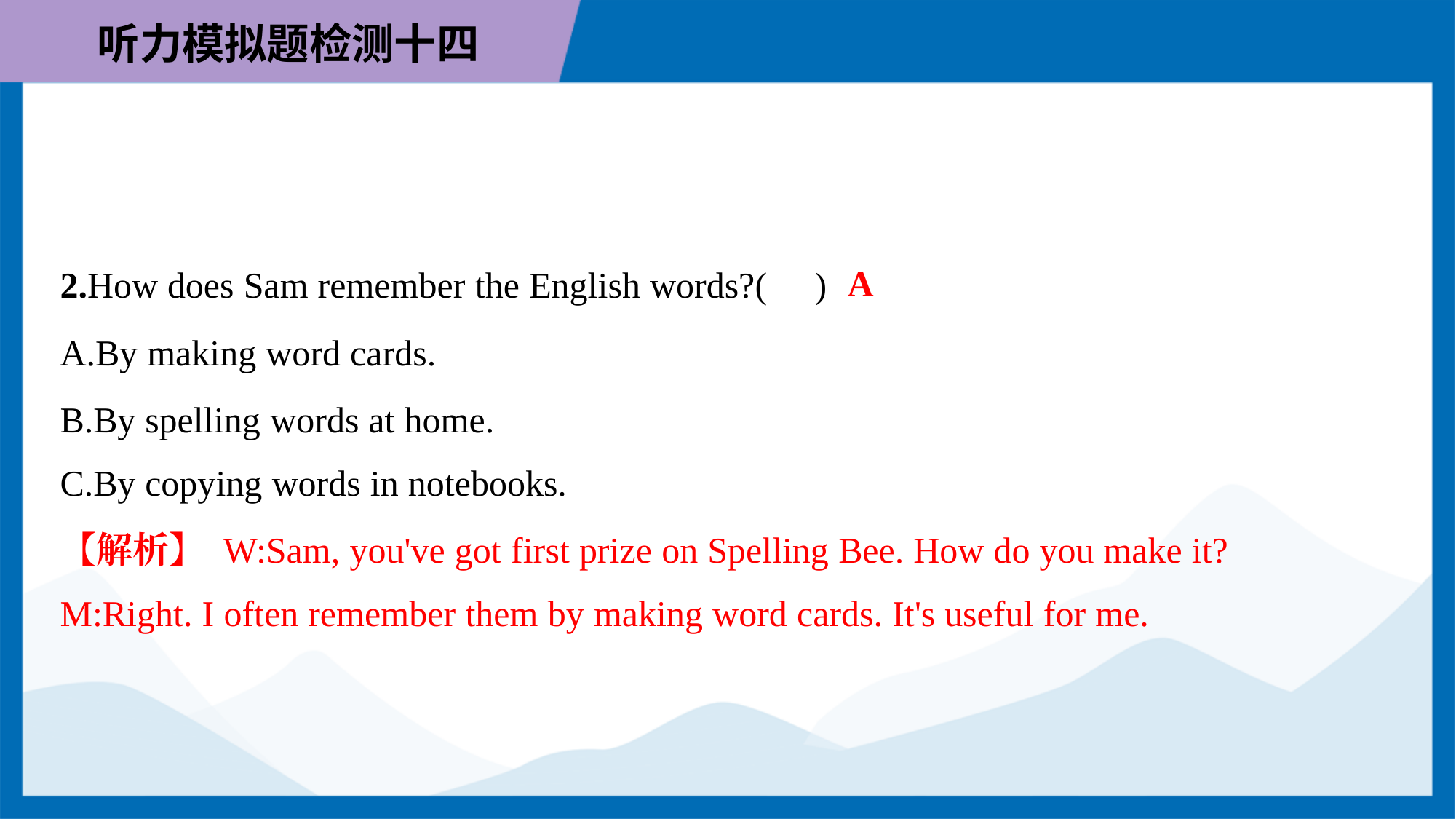

A
2.How does Sam remember the English words?(     )
A.By making word cards.
B.By spelling words at home.
C.By copying words in notebooks.
【解析】 W:Sam, you've got first prize on Spelling Bee. How do you make it?
M:Right. I often remember them by making word cards. It's useful for me.